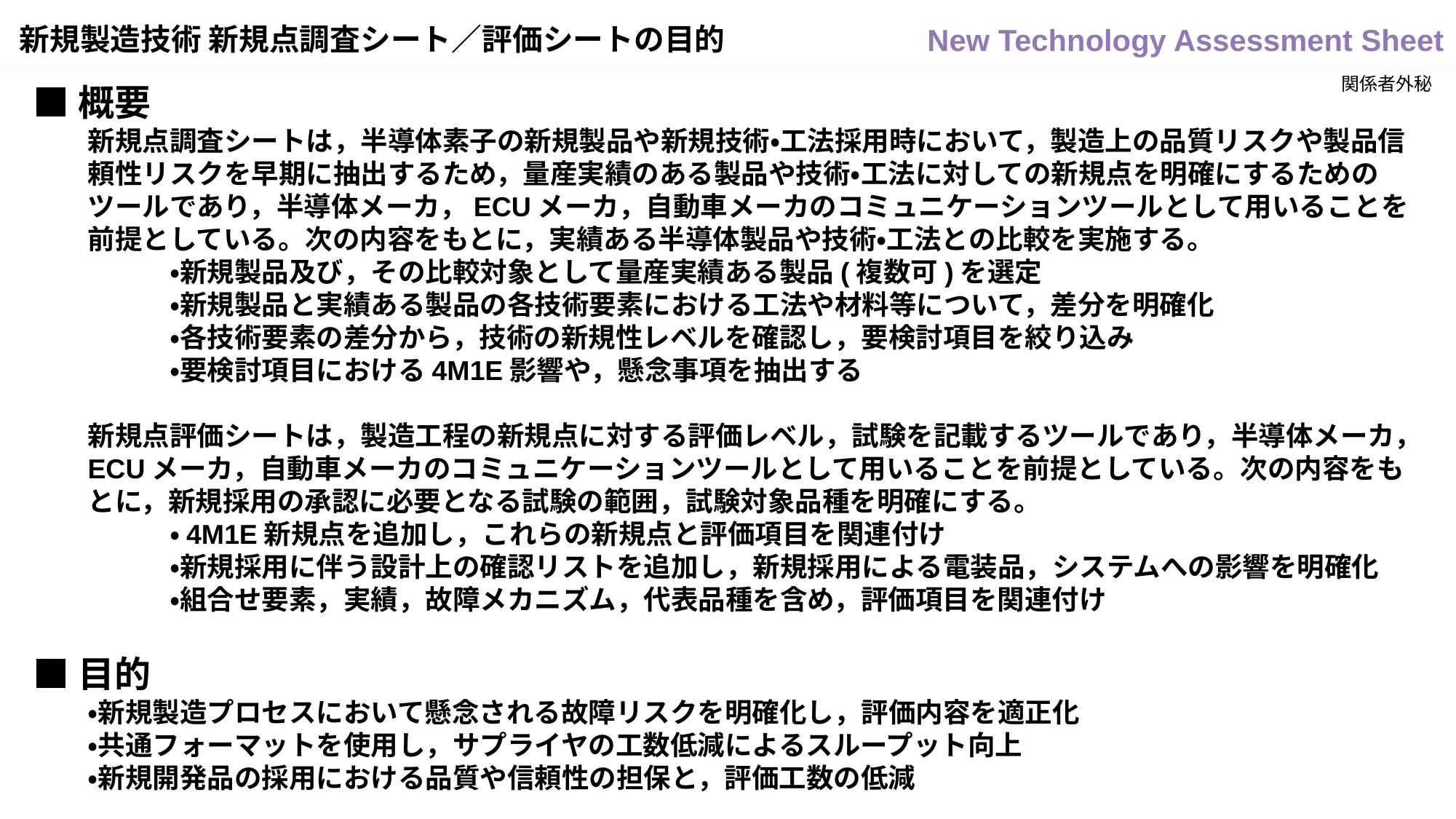

新規製造技術 新規点調査シート／評価シートの目的
関係者外秘
■概要
新規点調査シートは，半導体素子の新規製品や新規技術・工法採用時において，製造上の品質リスクや製品信頼性リスクを早期に抽出するため，量産実績のある製品や技術・工法に対しての新規点を明確にするためのツールであり，半導体メーカ，ECUメーカ，自動車メーカのコミュニケーションツールとして用いることを前提としている。次の内容をもとに，実績ある半導体製品や技術・工法との比較を実施する。
　　　・新規製品及び，その比較対象として量産実績ある製品(複数可)を選定
　　　・新規製品と実績ある製品の各技術要素における工法や材料等について，差分を明確化
　　　・各技術要素の差分から，技術の新規性レベルを確認し，要検討項目を絞り込み
　　　・要検討項目における4M1E影響や，懸念事項を抽出する

新規点評価シートは，製造工程の新規点に対する評価レベル，試験を記載するツールであり，半導体メーカ，ECUメーカ，自動車メーカのコミュニケーションツールとして用いることを前提としている。次の内容をもとに，新規採用の承認に必要となる試験の範囲，試験対象品種を明確にする。
　　　・4M1E新規点を追加し，これらの新規点と評価項目を関連付け
　　　・新規採用に伴う設計上の確認リストを追加し，新規採用による電装品，システムへの影響を明確化
　　　・組合せ要素，実績，故障メカニズム，代表品種を含め，評価項目を関連付け

■目的
・新規製造プロセスにおいて懸念される故障リスクを明確化し，評価内容を適正化
・共通フォーマットを使用し，サプライヤの工数低減によるスループット向上
・新規開発品の採用における品質や信頼性の担保と，評価工数の低減